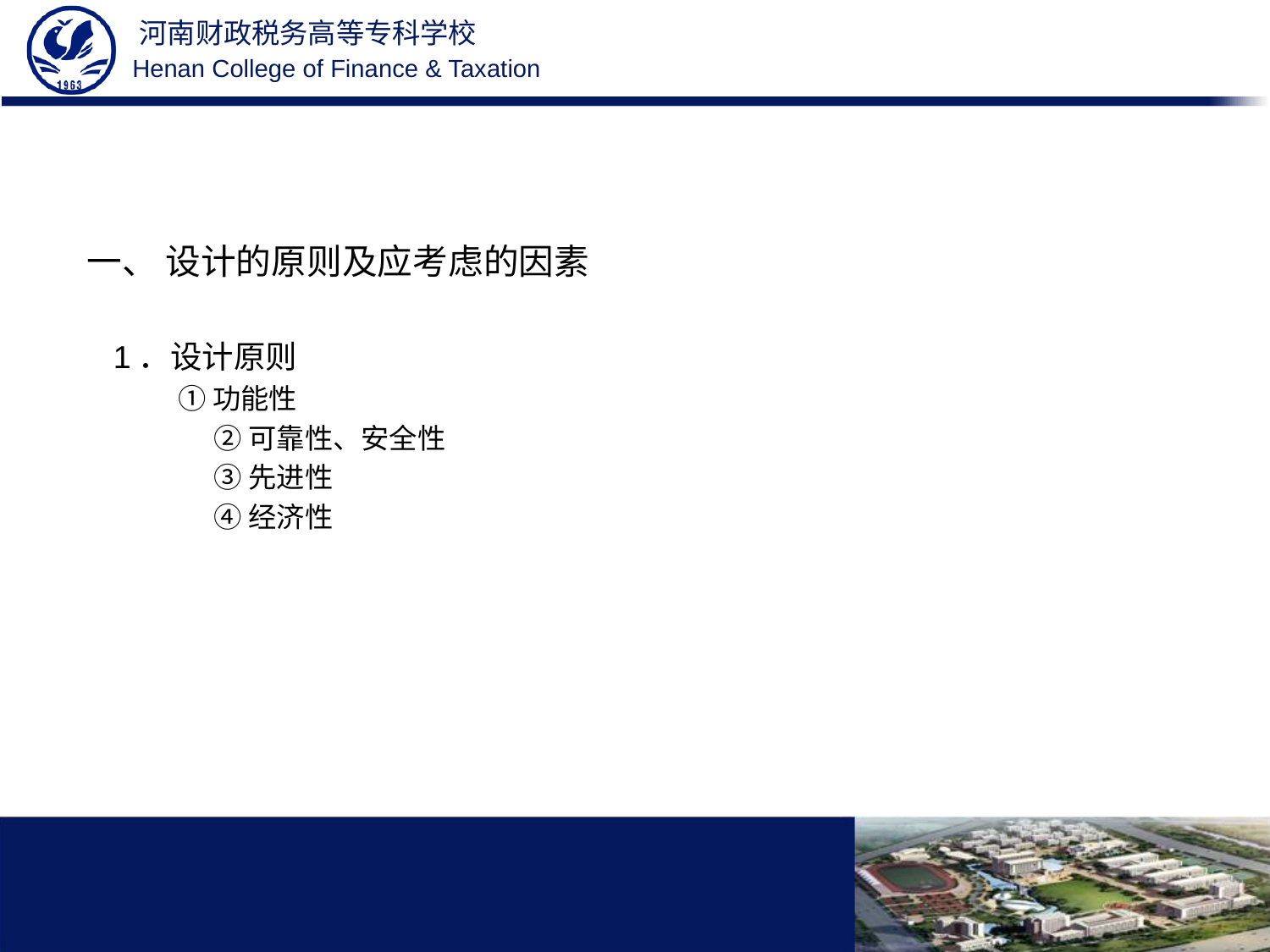

#
一、 设计的原则及应考虑的因素

   1．设计原则
     ①功能性
②可靠性、安全性
③先进性
④经济性